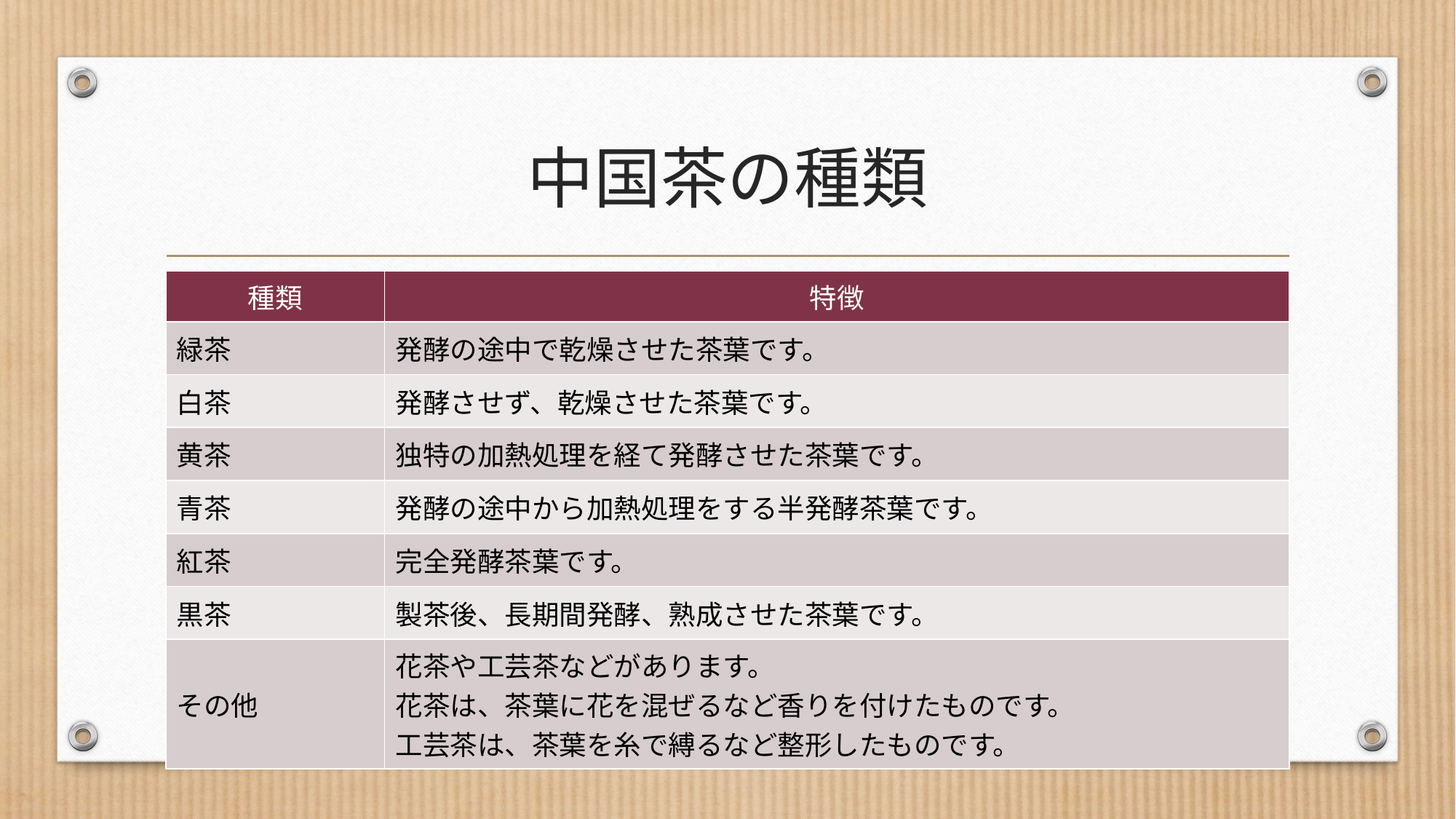

# 中国茶の種類
| 種類 | 特徴 |
| --- | --- |
| 緑茶 | 発酵の途中で乾燥させた茶葉です。 |
| 白茶 | 発酵させず、乾燥させた茶葉です。 |
| 黄茶 | 独特の加熱処理を経て発酵させた茶葉です。 |
| 青茶 | 発酵の途中から加熱処理をする半発酵茶葉です。 |
| 紅茶 | 完全発酵茶葉です。 |
| 黒茶 | 製茶後、長期間発酵、熟成させた茶葉です。 |
| その他 | 花茶や工芸茶などがあります。 花茶は、茶葉に花を混ぜるなど香りを付けたものです。 工芸茶は、茶葉を糸で縛るなど整形したものです。 |